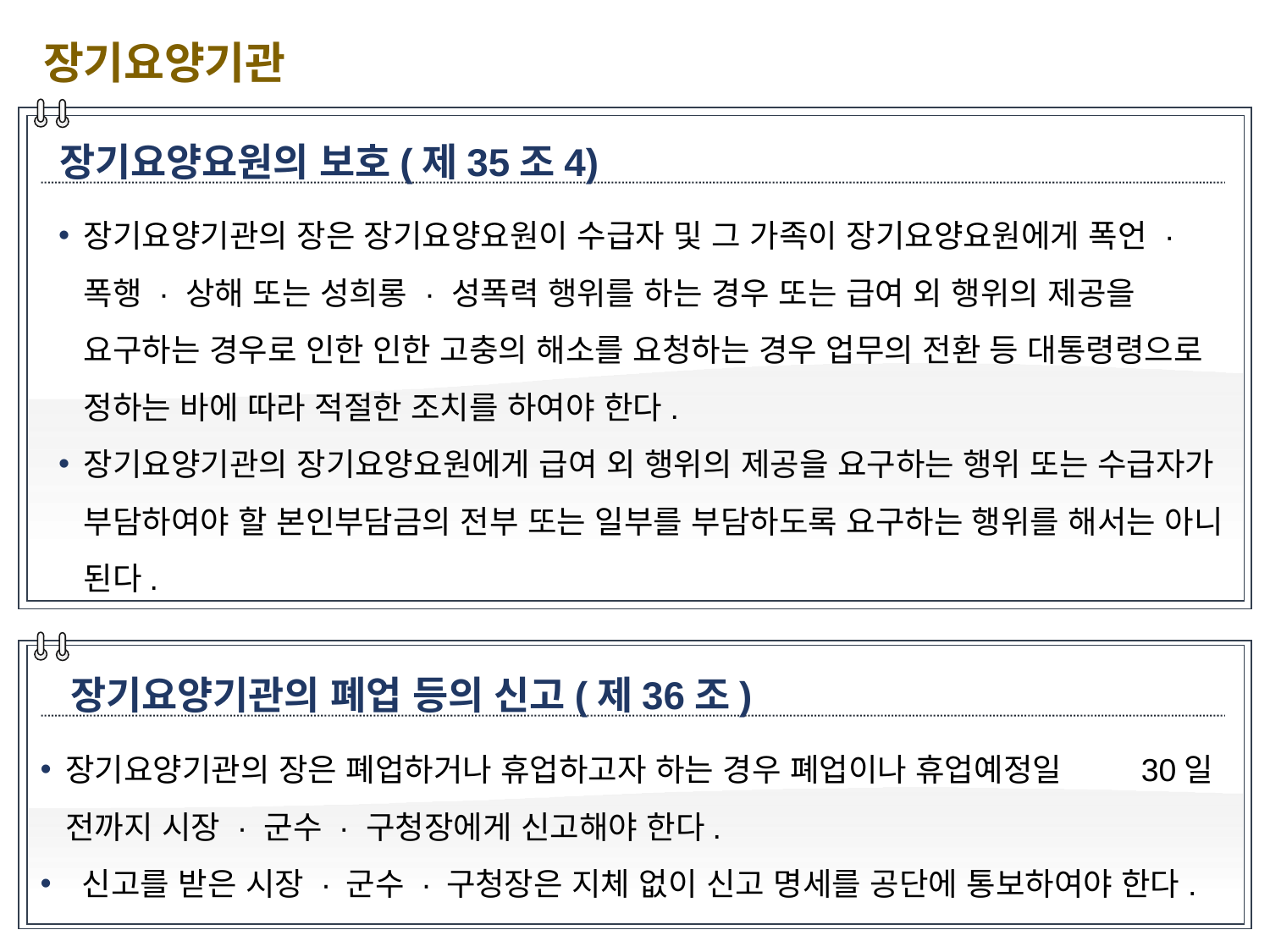

장기요양기관

장기요양요원의 보호(제35조4)

장기요양기관의 장은 장기요양요원이 수급자 및 그 가족이 장기요양요원에게 폭언 · 폭행 · 상해 또는 성희롱 · 성폭력 행위를 하는 경우 또는 급여 외 행위의 제공을 요구하는 경우로 인한 인한 고충의 해소를 요청하는 경우 업무의 전환 등 대통령령으로 정하는 바에 따라 적절한 조치를 하여야 한다.
장기요양기관의 장기요양요원에게 급여 외 행위의 제공을 요구하는 행위 또는 수급자가 부담하여야 할 본인부담금의 전부 또는 일부를 부담하도록 요구하는 행위를 해서는 아니 된다.

장기요양기관의 폐업 등의 신고(제36조)

장기요양기관의 장은 폐업하거나 휴업하고자 하는 경우 폐업이나 휴업예정일        30일 전까지 시장 · 군수 · 구청장에게 신고해야 한다.
 신고를 받은 시장 ·  군수 ·  구청장은 지체 없이 신고 명세를 공단에 통보하여야 한다.